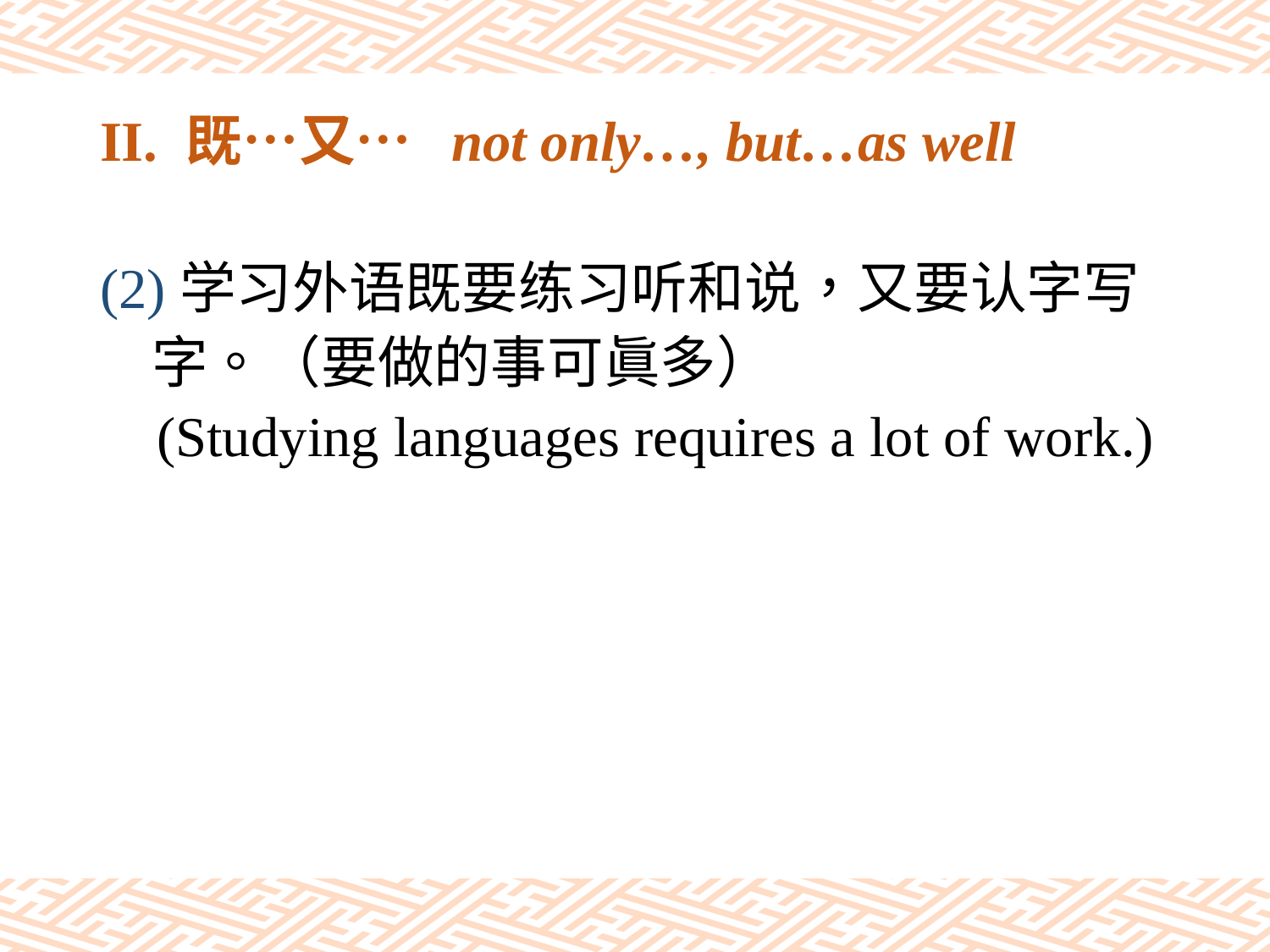

# II. 既…又…  not only…, but…as well
(2)学习外语既要练习听和说，又要认字写
   字。（要做的事可眞多）
    (Studying languages requires a lot of work.)